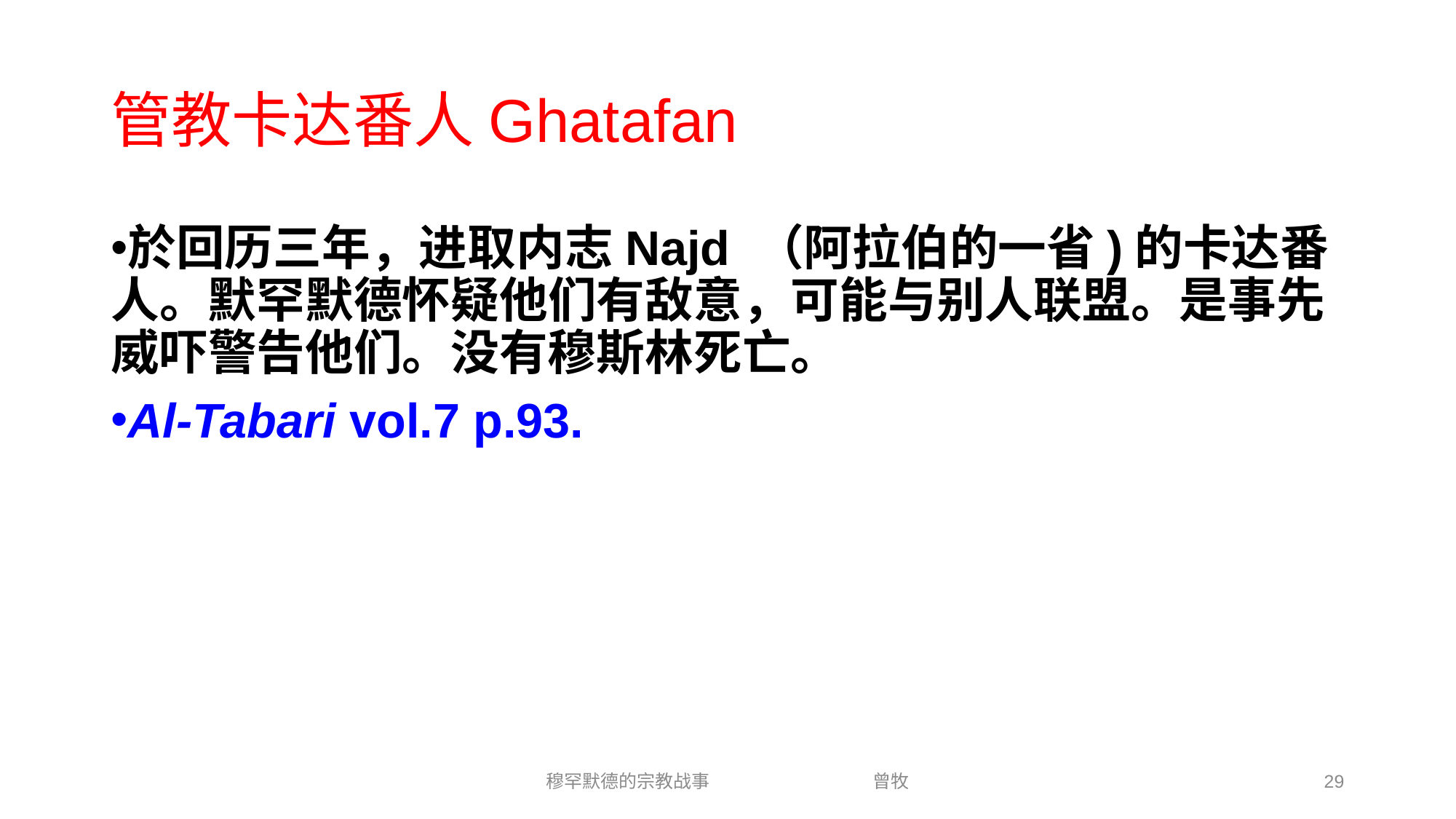

# 管教卡达番人Ghatafan
於回历三年，进取内志Najd （阿拉伯的一省)的卡达番人。默罕默德怀疑他们有敌意，可能与别人联盟。是事先威吓警告他们。没有穆斯林死亡。
Al-Tabari vol.7 p.93.
穆罕默德的宗教战事                             曾牧
29